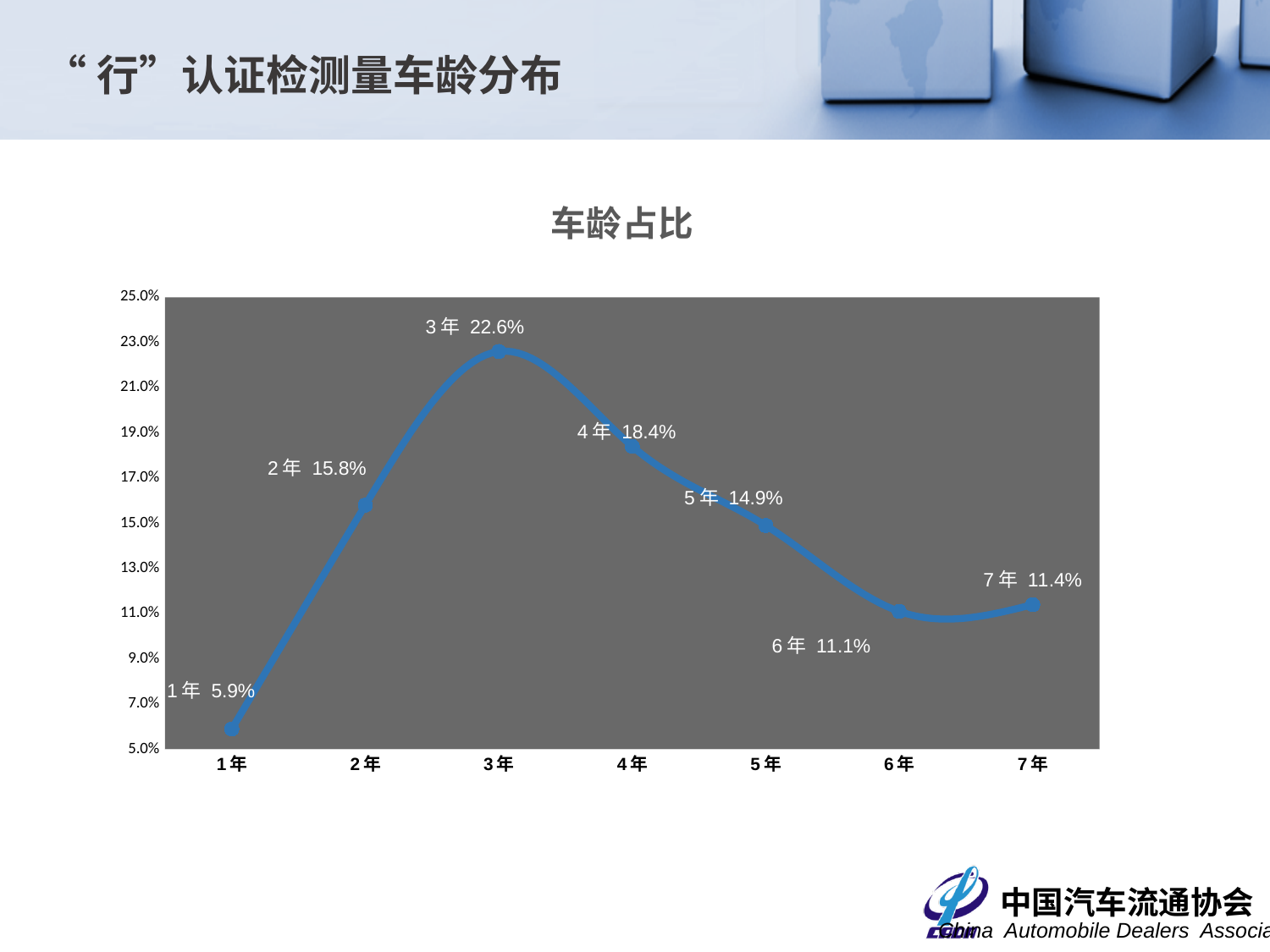

“行”认证检测量车龄分布

### Chart: 车龄占比

| Category |  |
|---|---|
| 1年 | 0.059 |
| 2年 | 0.158 |
| 3年 | 0.226 |
| 4年 | 0.184 |
| 5年 | 0.149 |
| 6年 | 0.111 |
| 7年 | 0.114 |